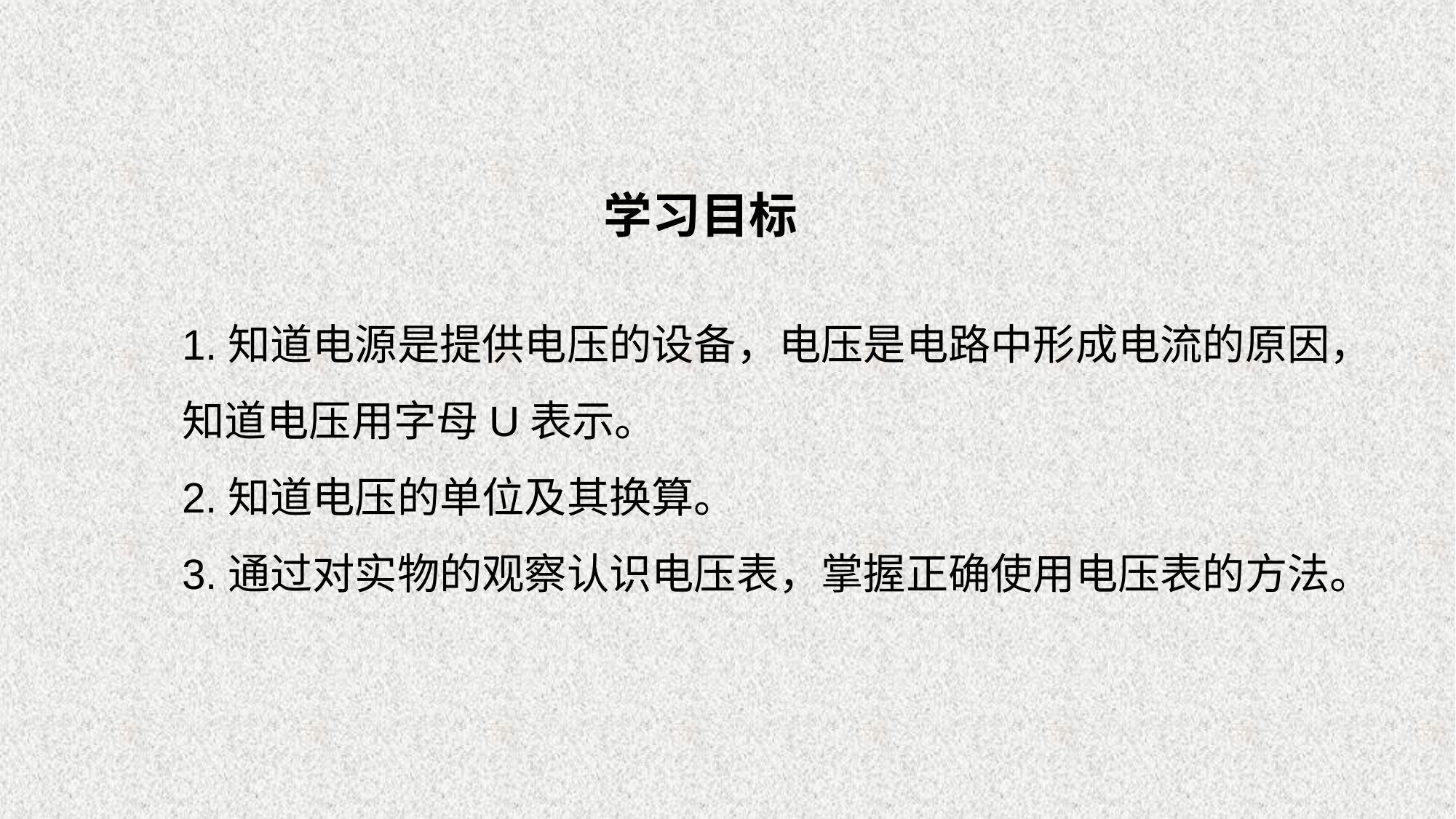

学习目标
1.知道电源是提供电压的设备，电压是电路中形成电流的原因，知道电压用字母U表示。
2.知道电压的单位及其换算。
3.通过对实物的观察认识电压表，掌握正确使用电压表的方法。